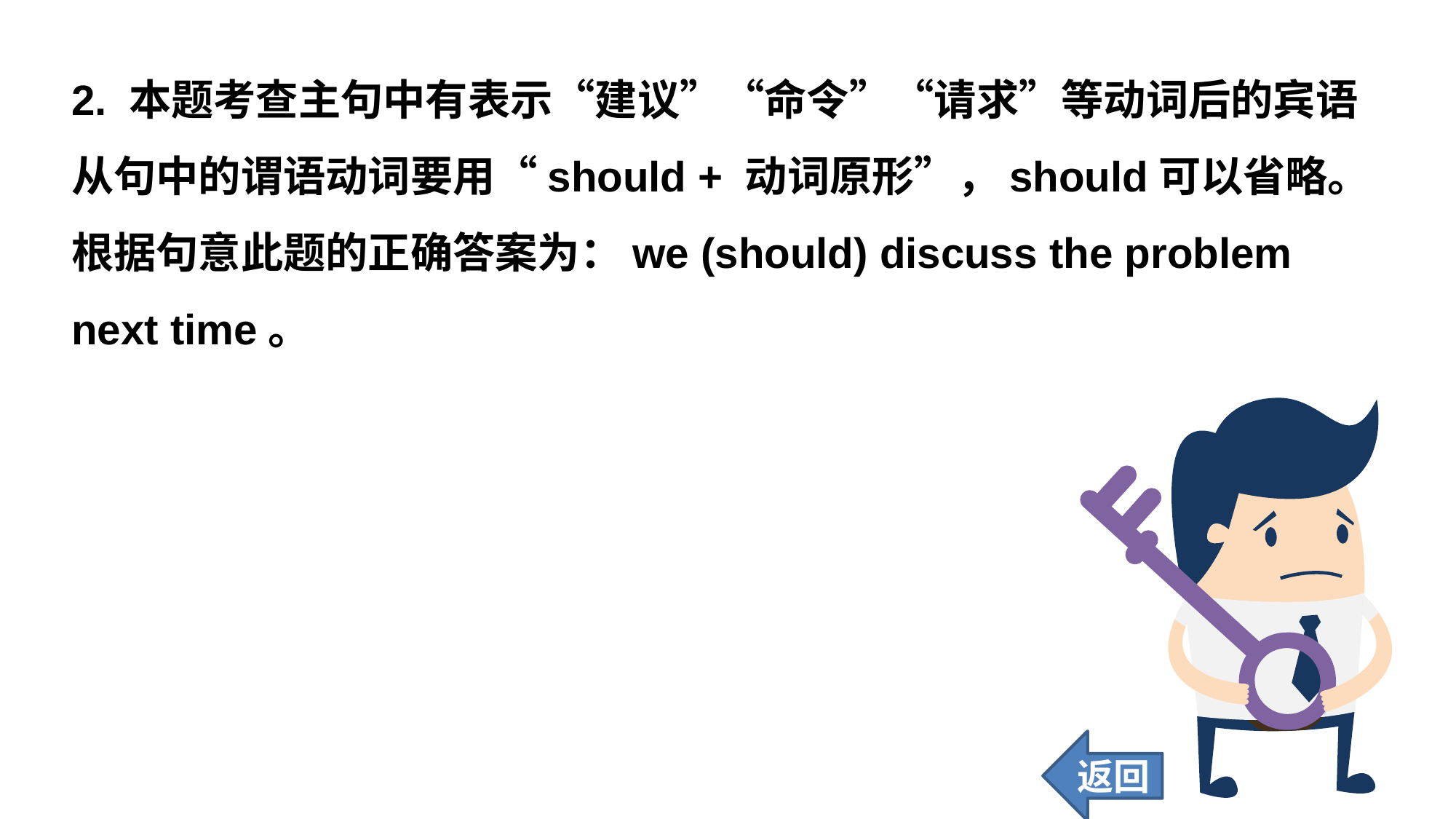

2. 本题考查主句中有表示“建议”“命令”“请求”等动词后的宾语从句中的谓语动词要用“should + 动词原形”，should可以省略。根据句意此题的正确答案为：we (should) discuss the problem next time。

返回
90